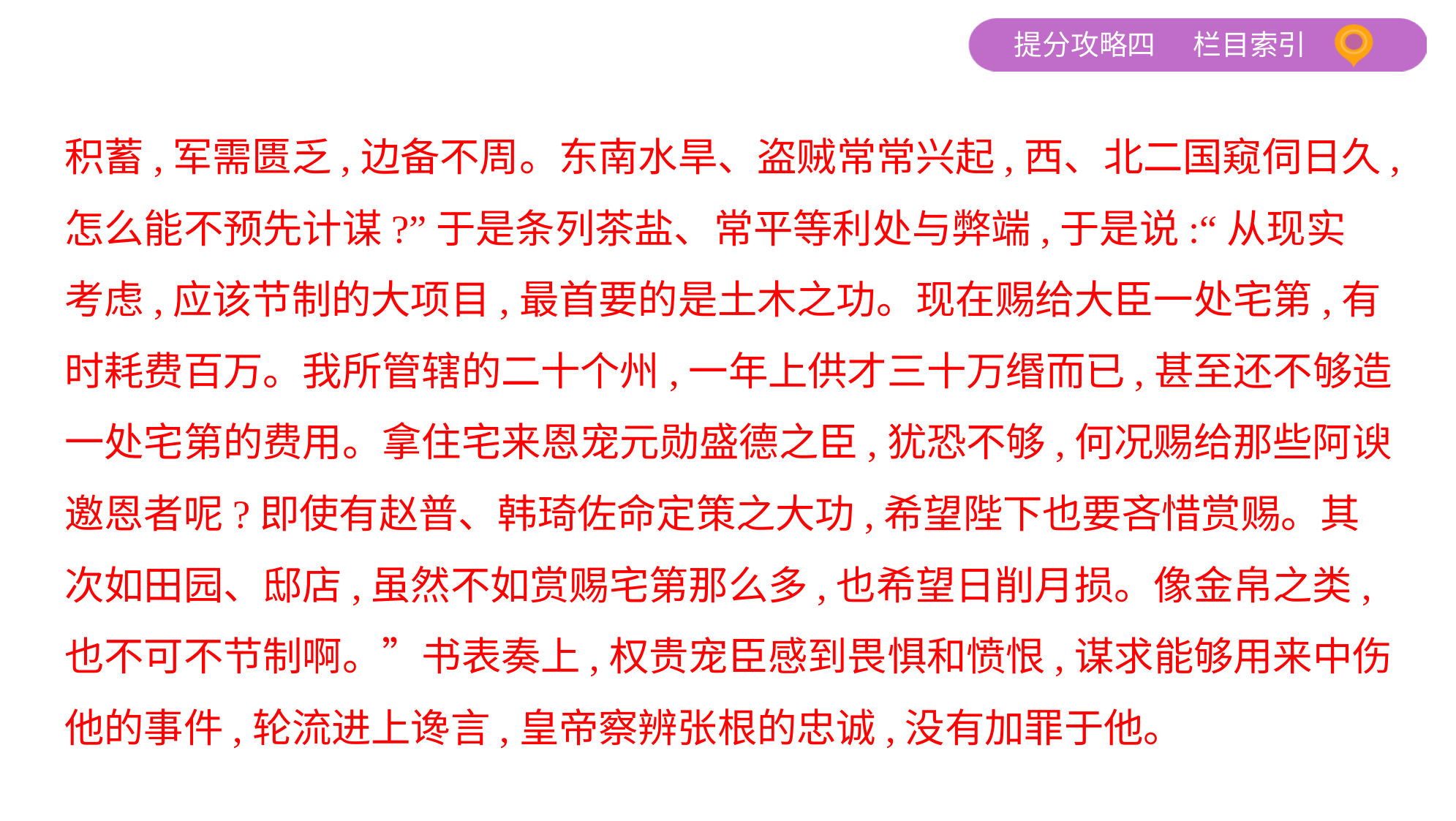

积蓄,军需匮乏,边备不周。东南水旱、盗贼常常兴起,西、北二国窥伺日久,
怎么能不预先计谋?”于是条列茶盐、常平等利处与弊端,于是说:“从现实
考虑,应该节制的大项目,最首要的是土木之功。现在赐给大臣一处宅第,有
时耗费百万。我所管辖的二十个州,一年上供才三十万缗而已,甚至还不够造
一处宅第的费用。拿住宅来恩宠元勋盛德之臣,犹恐不够,何况赐给那些阿谀
邀恩者呢?即使有赵普、韩琦佐命定策之大功,希望陛下也要吝惜赏赐。其
次如田园、邸店,虽然不如赏赐宅第那么多,也希望日削月损。像金帛之类,
也不可不节制啊。”书表奏上,权贵宠臣感到畏惧和愤恨,谋求能够用来中伤
他的事件,轮流进上谗言,皇帝察辨张根的忠诚,没有加罪于他。